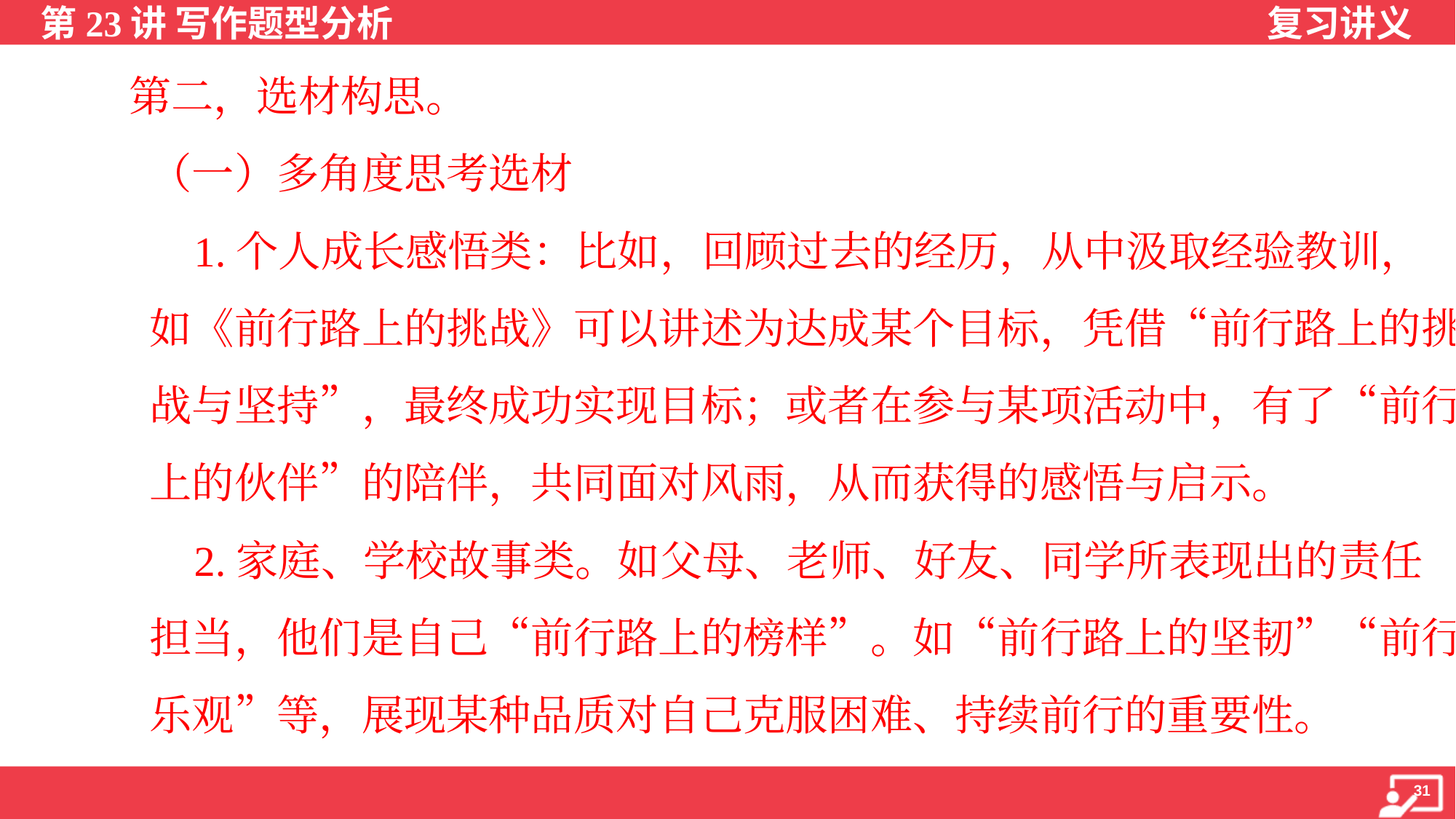

第二，选材构思。
（一）多角度思考选材
    1.个人成长感悟类：比如，回顾过去的经历，从中汲取经验教训，
如《前行路上的挑战》可以讲述为达成某个目标，凭借“前行路上的挑
战与坚持”，最终成功实现目标；或者在参与某项活动中，有了“前行路
上的伙伴”的陪伴，共同面对风雨，从而获得的感悟与启示。
    2.家庭、学校故事类。如父母、老师、好友、同学所表现出的责任
担当，他们是自己“前行路上的榜样”。如“前行路上的坚韧”“前行路上的
乐观”等，展现某种品质对自己克服困难、持续前行的重要性。